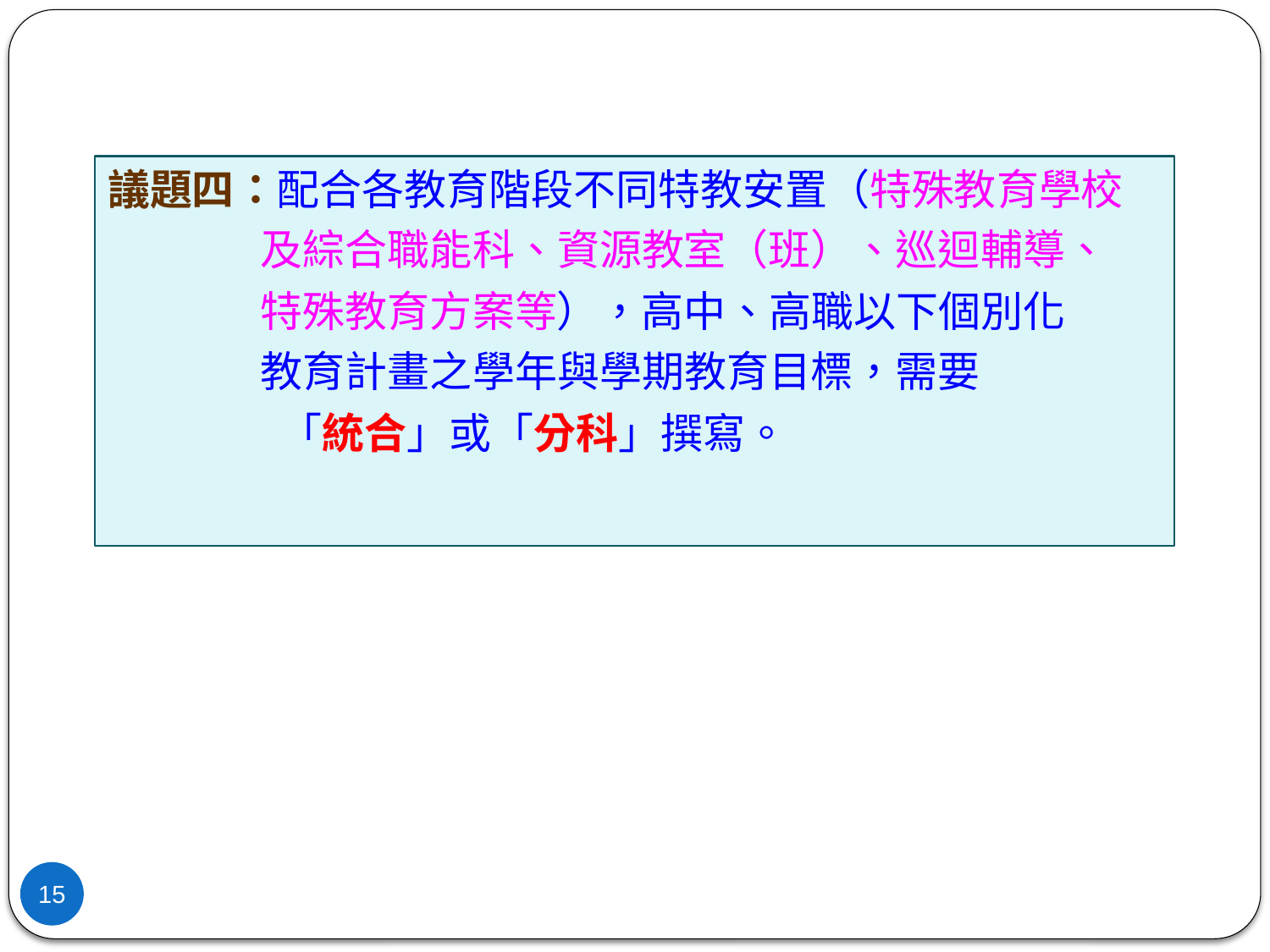

議題四：配合各教育階段不同特教安置（特殊教育學校
               及綜合職能科、資源教室（班）、巡迴輔導、
               特殊教育方案等），高中、高職以下個別化
               教育計畫之學年與學期教育目標，需要
                 「統合」或「分科」撰寫。
15